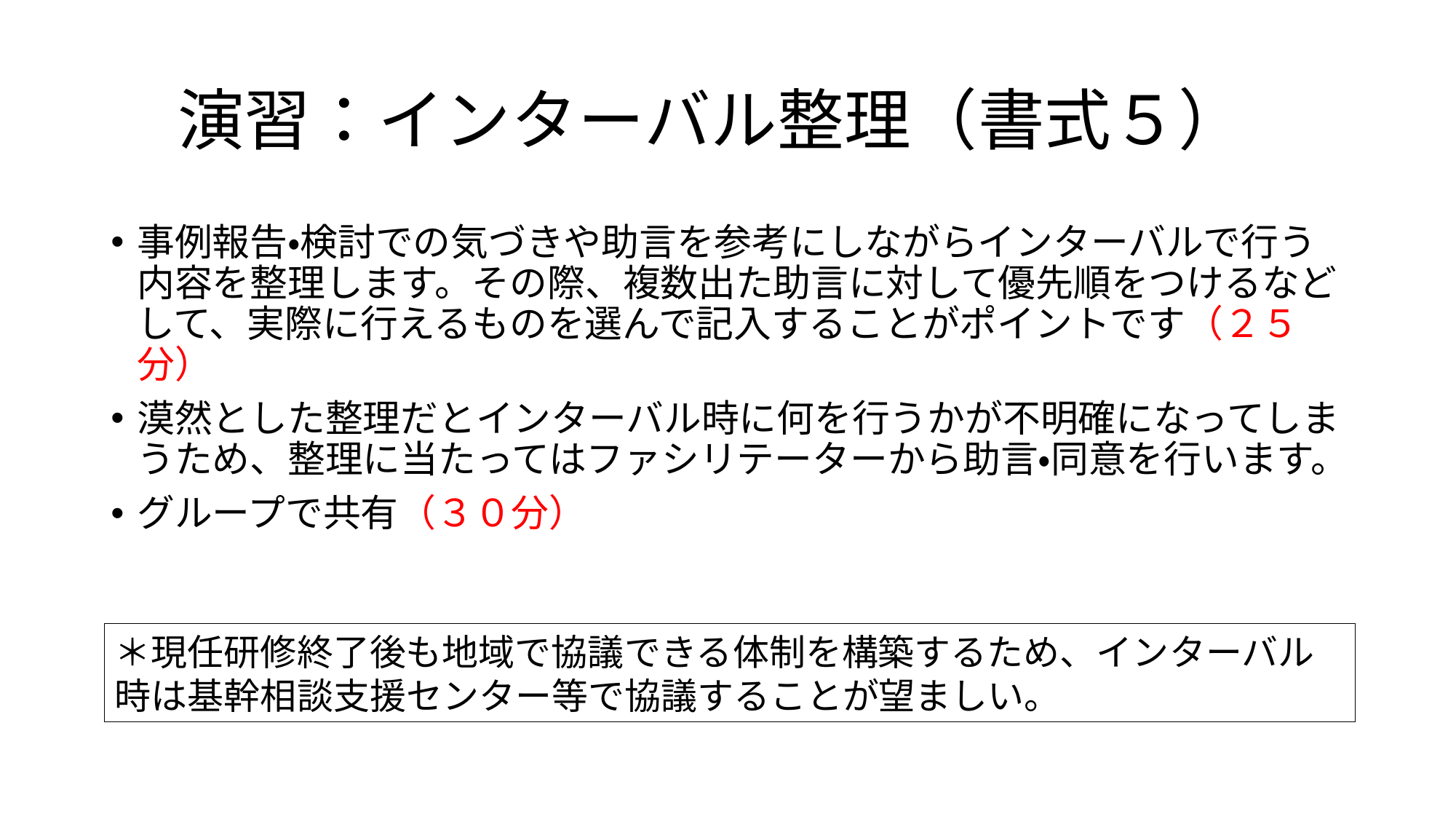

# 演習：インターバル整理（書式５）
事例報告・検討での気づきや助言を参考にしながらインターバルで行う内容を整理します。その際、複数出た助言に対して優先順をつけるなどして、実際に行えるものを選んで記入することがポイントです（２５分）
漠然とした整理だとインターバル時に何を行うかが不明確になってしまうため、整理に当たってはファシリテーターから助言・同意を行います。
グループで共有（３０分）
＊現任研修終了後も地域で協議できる体制を構築するため、インターバル時は基幹相談支援センター等で協議することが望ましい。